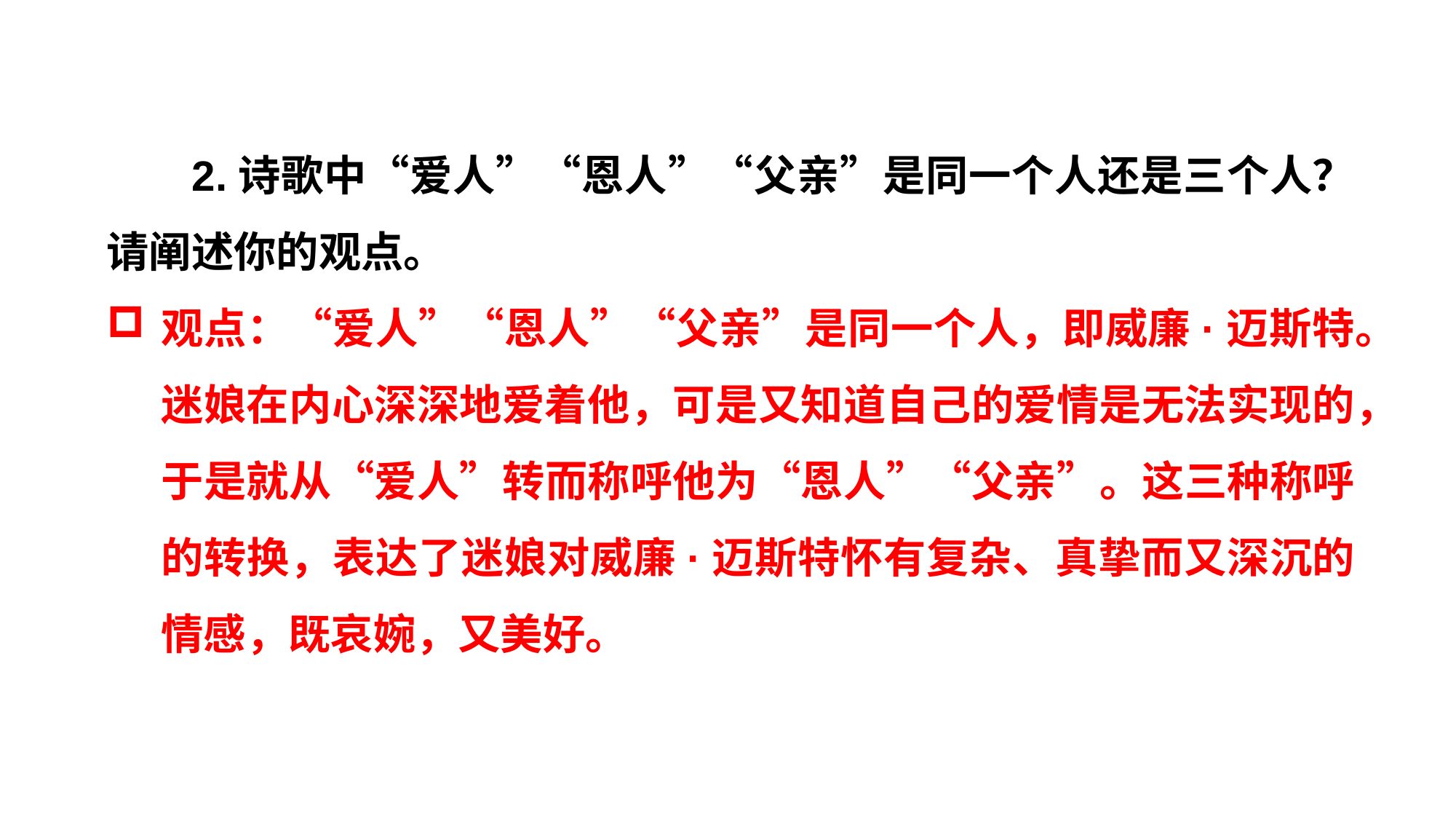

2.诗歌中“爱人”“恩人”“父亲”是同一个人还是三个人？请阐述你的观点。
观点：“爱人”“恩人”“父亲”是同一个人，即威廉·迈斯特。迷娘在内心深深地爱着他，可是又知道自己的爱情是无法实现的，于是就从“爱人”转而称呼他为“恩人”“父亲”。这三种称呼的转换，表达了迷娘对威廉·迈斯特怀有复杂、真挚而又深沉的情感，既哀婉，又美好。